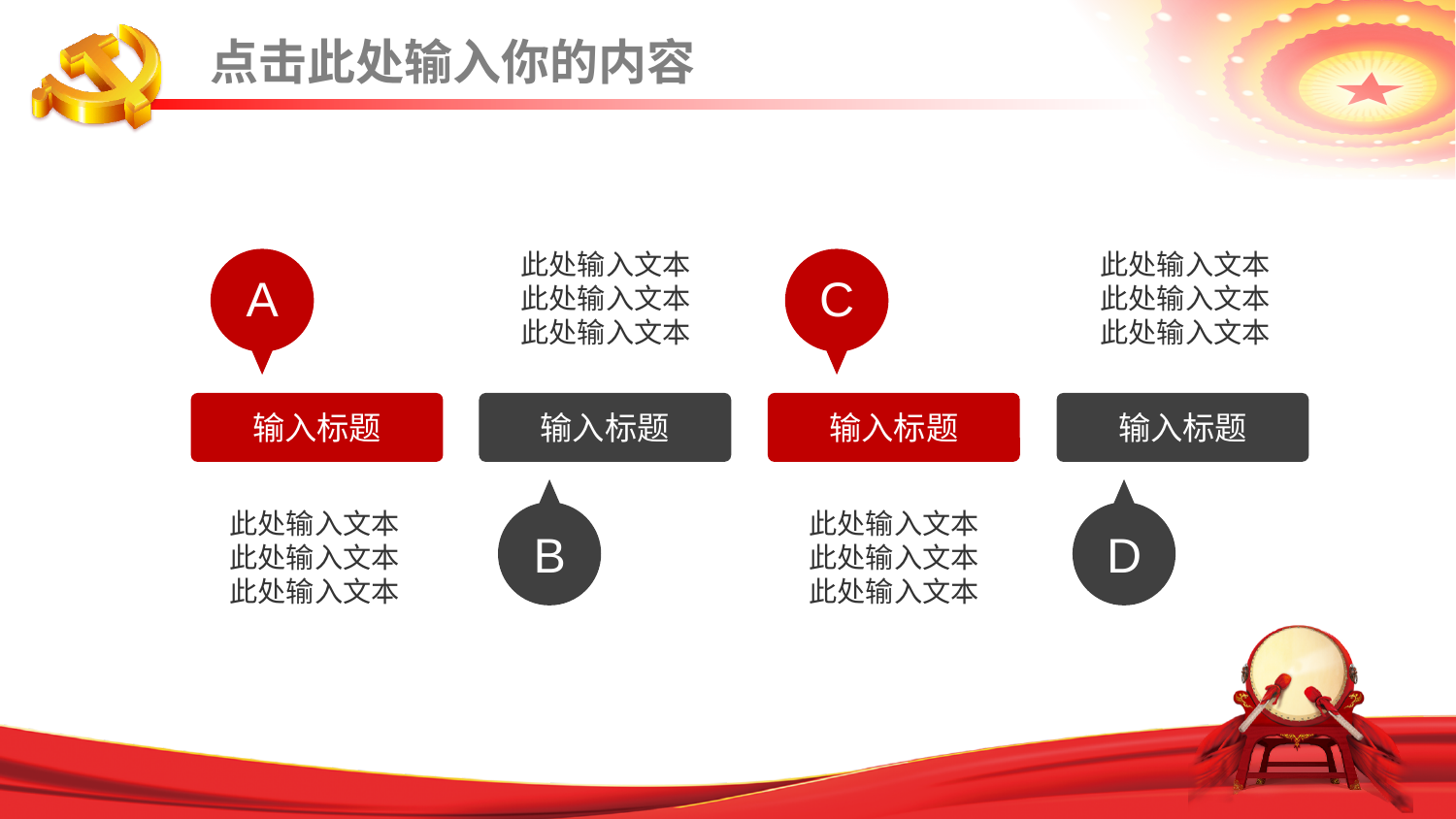

点击此处输入你的内容
此处输入文本
此处输入文本
此处输入文本
输入标题
B
此处输入文本
此处输入文本
此处输入文本
输入标题
D
A
输入标题
此处输入文本
此处输入文本
此处输入文本
C
输入标题
此处输入文本
此处输入文本
此处输入文本